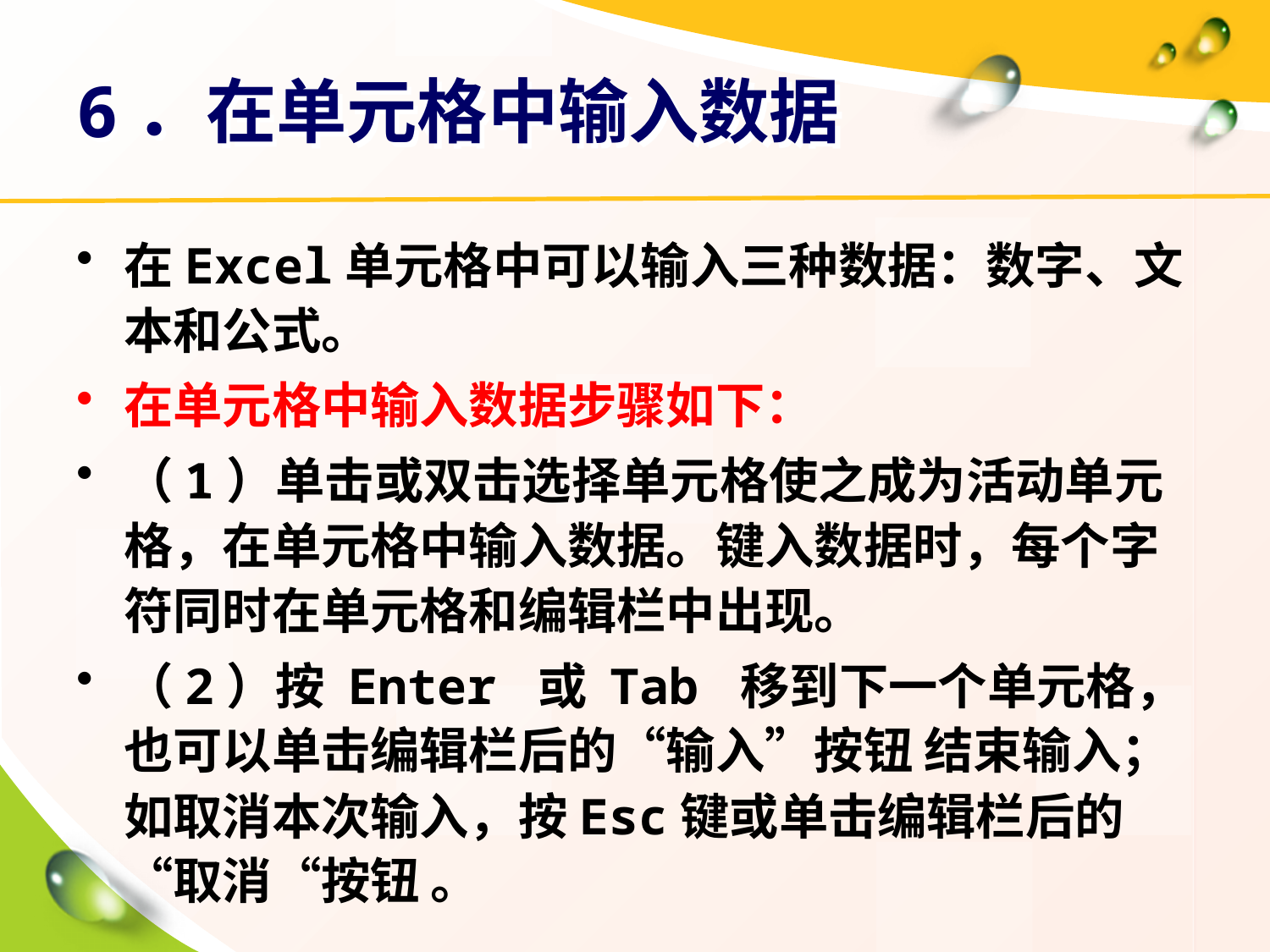

# 6．在单元格中输入数据
在Excel单元格中可以输入三种数据：数字、文本和公式。
在单元格中输入数据步骤如下：
（1）单击或双击选择单元格使之成为活动单元格，在单元格中输入数据。键入数据时，每个字符同时在单元格和编辑栏中出现。
（2）按 Enter 或 Tab 移到下一个单元格，也可以单击编辑栏后的“输入”按钮 结束输入；如取消本次输入，按Esc键或单击编辑栏后的“取消“按钮 。